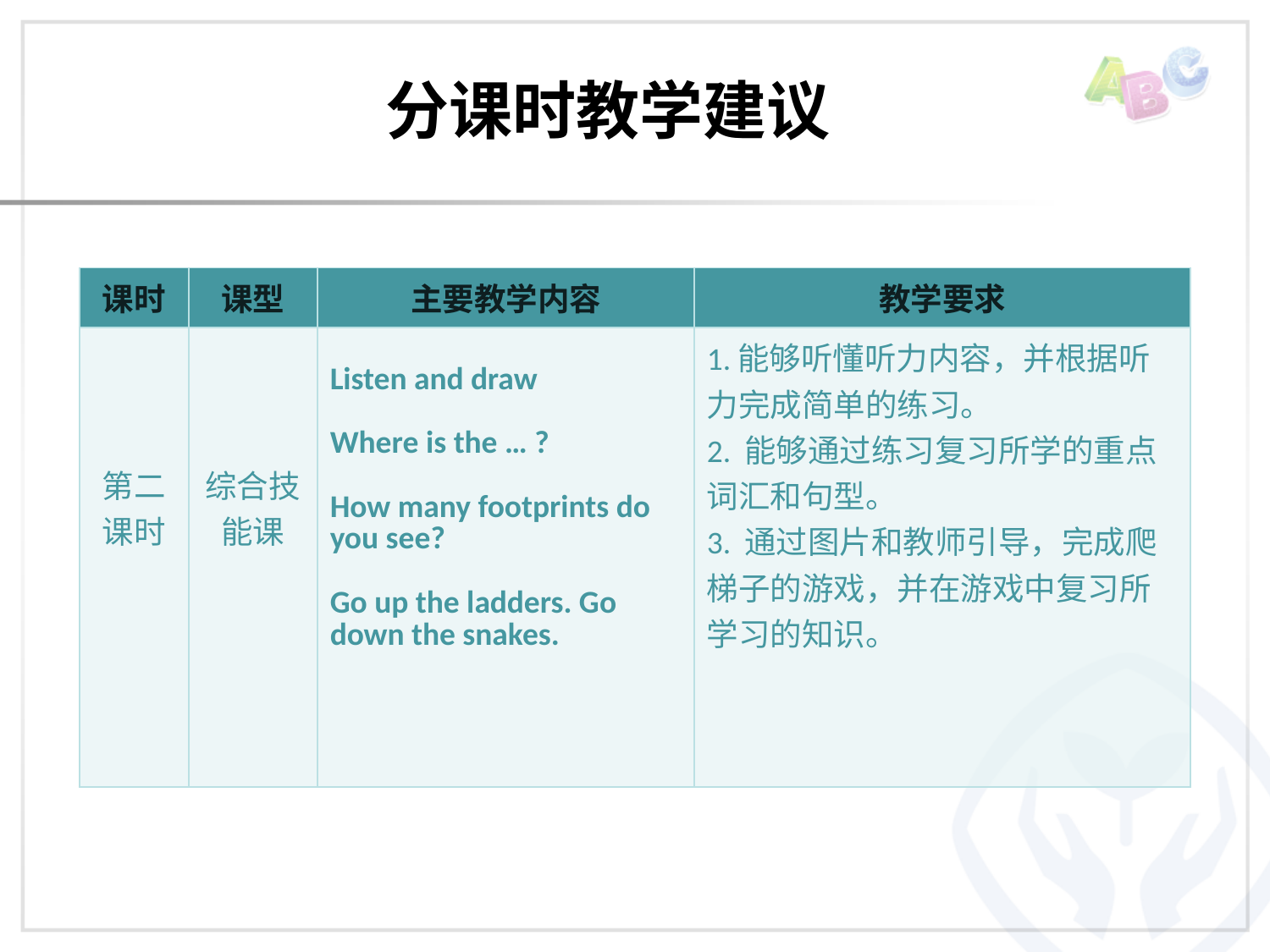

分课时教学建议
| 课时 | 课型 | 主要教学内容 | 教学要求 |
| --- | --- | --- | --- |
| 第二 课时 | 综合技能课 | Listen and draw Where is the … ? How many footprints do you see? Go up the ladders. Go down the snakes. | 1.能够听懂听力内容，并根据听力完成简单的练习。 2. 能够通过练习复习所学的重点词汇和句型。 3. 通过图片和教师引导，完成爬梯子的游戏，并在游戏中复习所学习的知识。 |
PPT模板：www.1ppt.com/moban/                  PPT素材：www.1ppt.com/sucai/
PPT背景：www.1ppt.com/beijing/                   PPT图表：www.1ppt.com/tubiao/
PPT下载：www.1ppt.com/xiazai/                     PPT教程： www.1ppt.com/powerpoint/
资料下载：www.1ppt.com/ziliao/                   范文下载：www.1ppt.com/fanwen/
试卷下载：www.1ppt.com/shiti/                     教案下载：www.1ppt.com/jiaoan/
PPT论坛：www.1ppt.cn                                     PPT课件：www.1ppt.com/kejian/
语文课件：www.1ppt.com/kejian/yuwen/    数学课件：www.1ppt.com/kejian/shuxue/
英语课件：www.1ppt.com/kejian/yingyu/    美术课件：www.1ppt.com/kejian/meishu/
科学课件：www.1ppt.com/kejian/kexue/     物理课件：www.1ppt.com/kejian/wuli/
化学课件：www.1ppt.com/kejian/huaxue/  生物课件：www.1ppt.com/kejian/shengwu/
地理课件：www.1ppt.com/kejian/dili/          历史课件：www.1ppt.com/kejian/lishi/